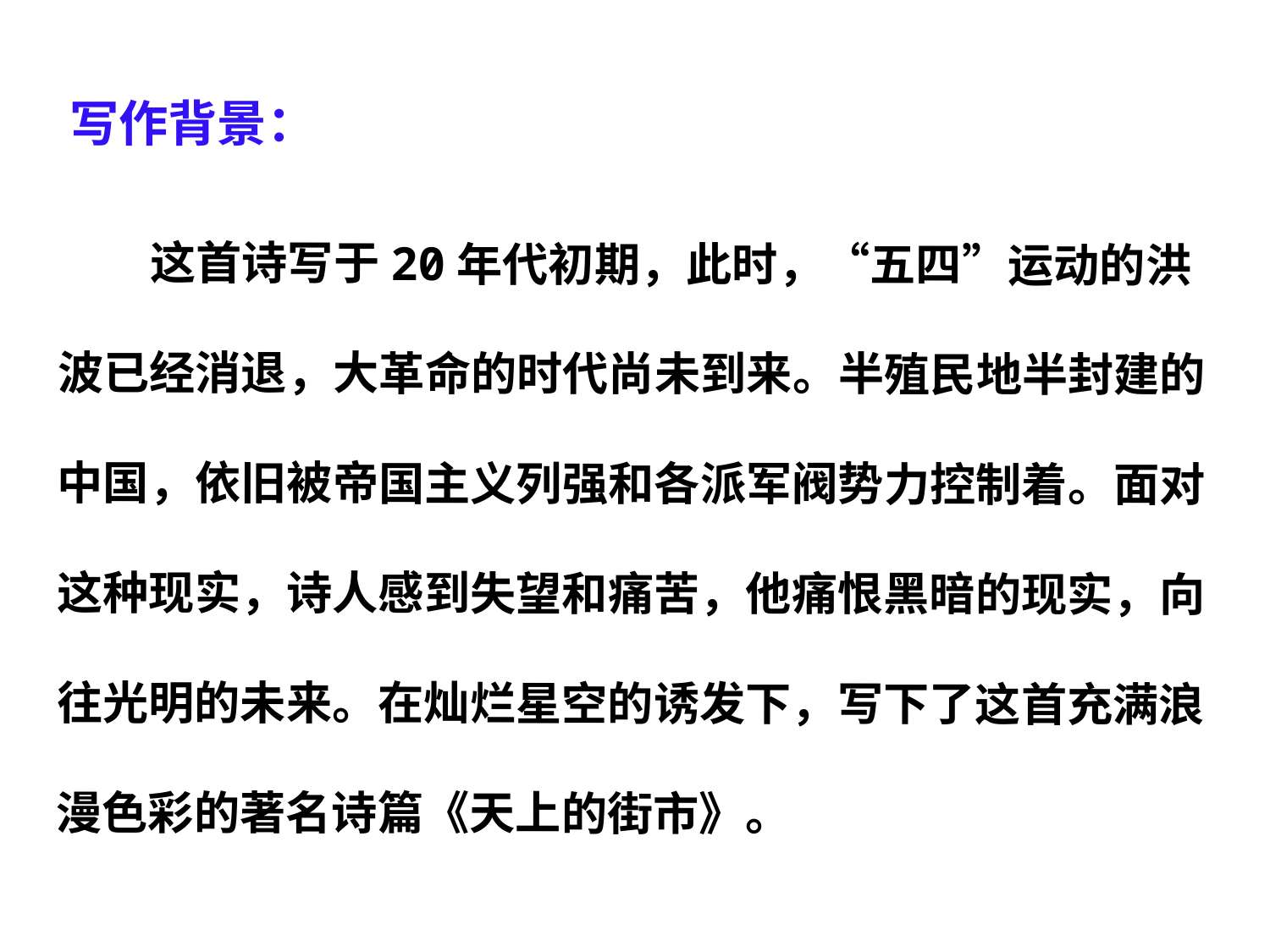

写作背景：
　　这首诗写于20年代初期，此时，“五四”运动的洪波已经消退，大革命的时代尚未到来。半殖民地半封建的中国，依旧被帝国主义列强和各派军阀势力控制着。面对这种现实，诗人感到失望和痛苦，他痛恨黑暗的现实，向往光明的未来。在灿烂星空的诱发下，写下了这首充满浪漫色彩的著名诗篇《天上的街市》。